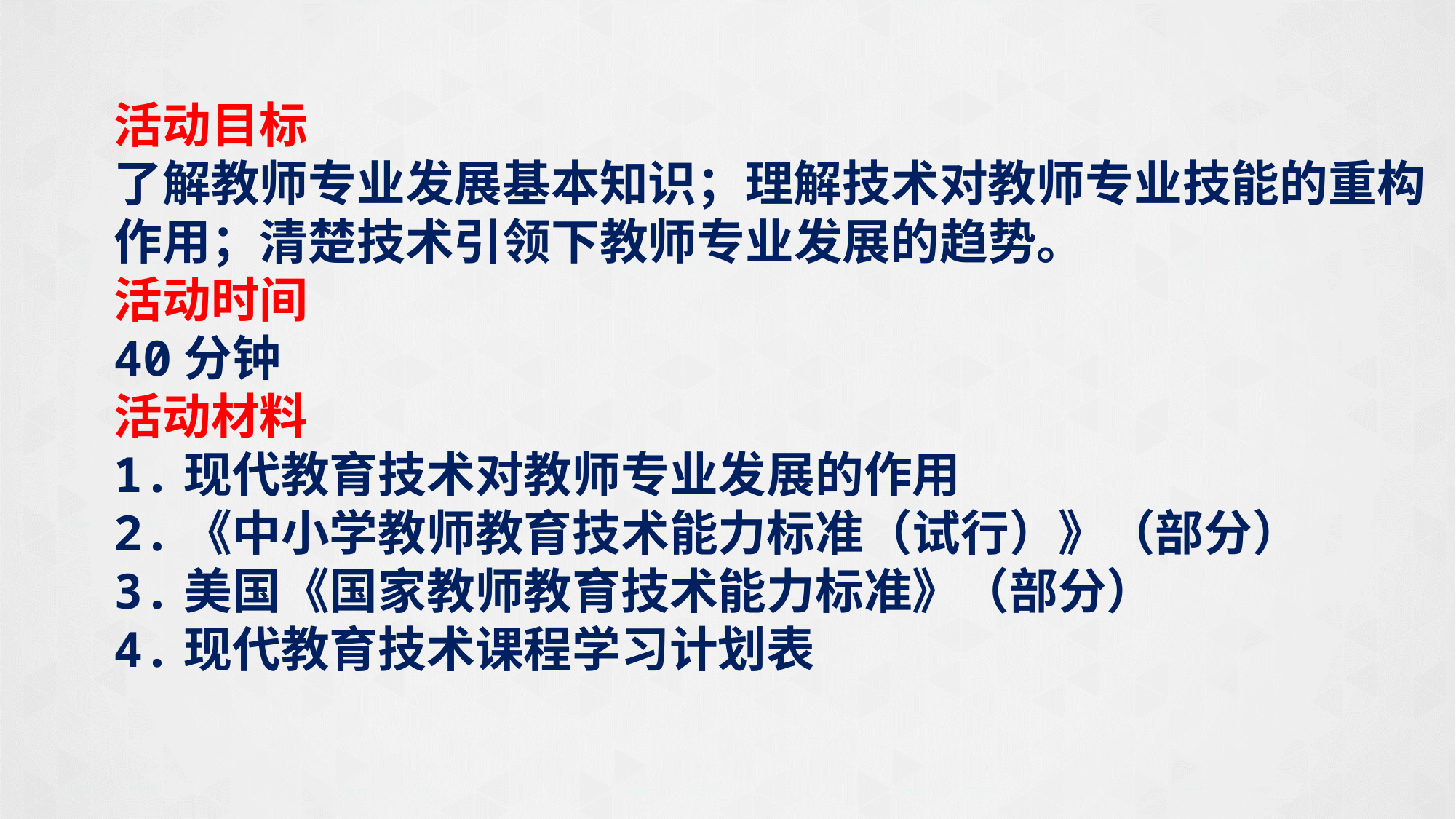

活动目标
了解教师专业发展基本知识；理解技术对教师专业技能的重构作用；清楚技术引领下教师专业发展的趋势。
活动时间
40分钟
活动材料
1.现代教育技术对教师专业发展的作用
2.《中小学教师教育技术能力标准（试行）》（部分）
3.美国《国家教师教育技术能力标准》（部分）
4.现代教育技术课程学习计划表